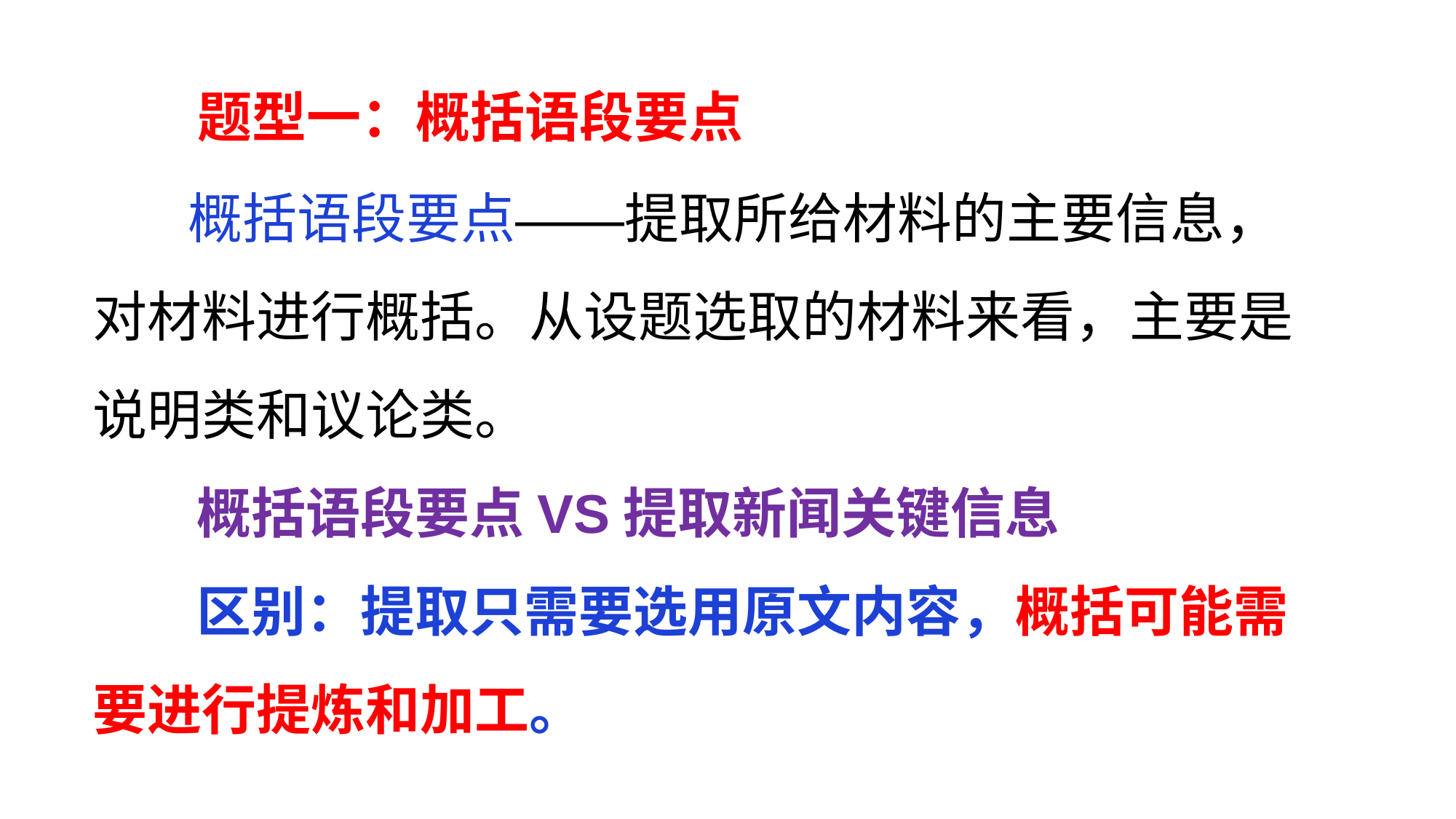

题型一：概括语段要点
      概括语段要点——提取所给材料的主要信息，对材料进行概括。从设题选取的材料来看，主要是说明类和议论类。
      概括语段要点VS提取新闻关键信息
      区别：提取只需要选用原文内容，概括可能需要进行提炼和加工。